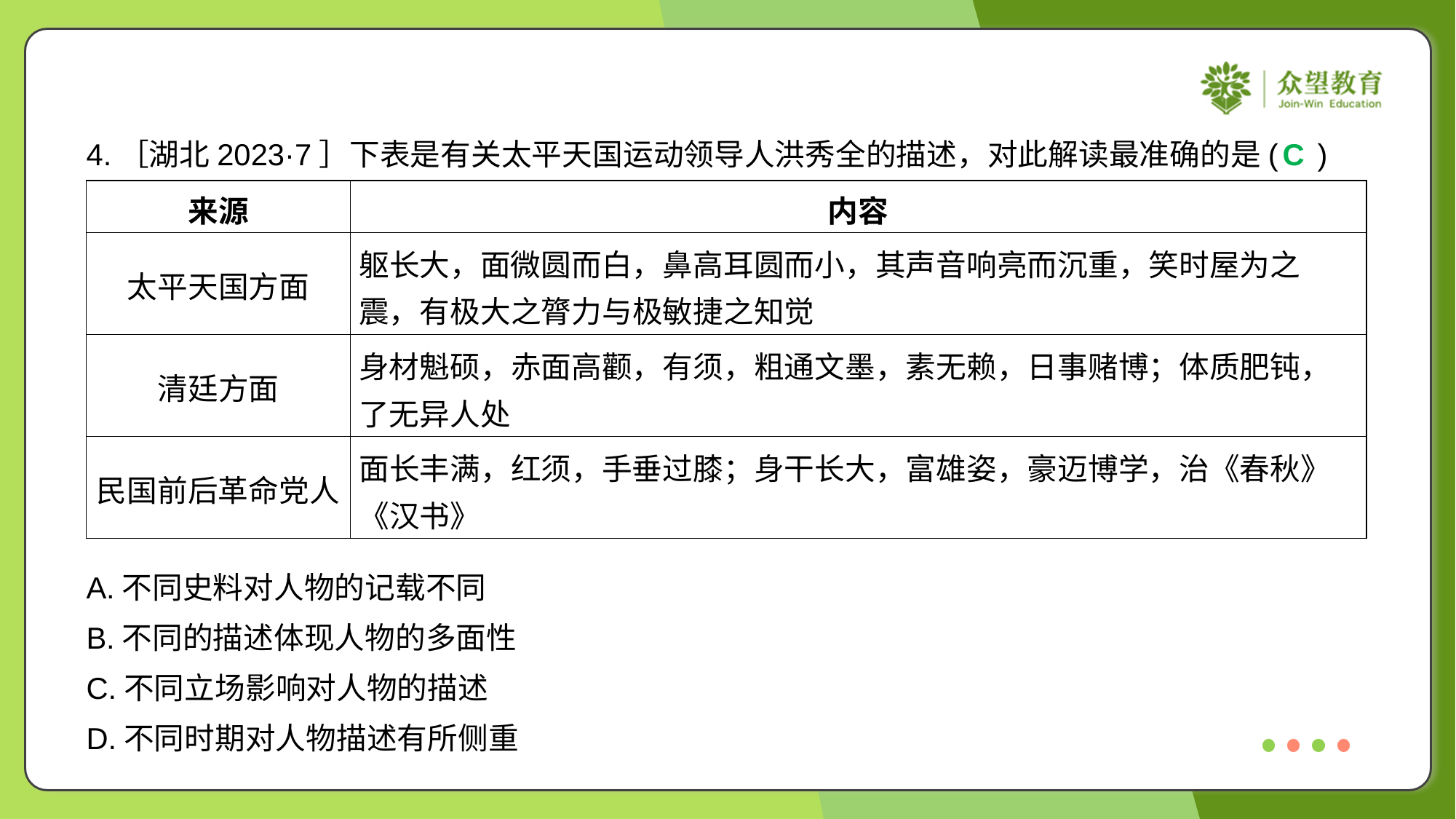

4.［湖北2023·7］下表是有关太平天国运动领导人洪秀全的描述，对此解读最准确的是(     )
C
| 来源 | 内容 |
| --- | --- |
| 太平天国方面 | 躯长大，面微圆而白，鼻高耳圆而小，其声音响亮而沉重，笑时屋为之 震，有极大之膂力与极敏捷之知觉 |
| 清廷方面 | 身材魁硕，赤面高颧，有须，粗通文墨，素无赖，日事赌博；体质肥钝， 了无异人处 |
| 民国前后革命党人 | 面长丰满，红须，手垂过膝；身干长大，富雄姿，豪迈博学，治《春秋》 《汉书》 |
A.不同史料对人物的记载不同
B.不同的描述体现人物的多面性
C.不同立场影响对人物的描述
D.不同时期对人物描述有所侧重